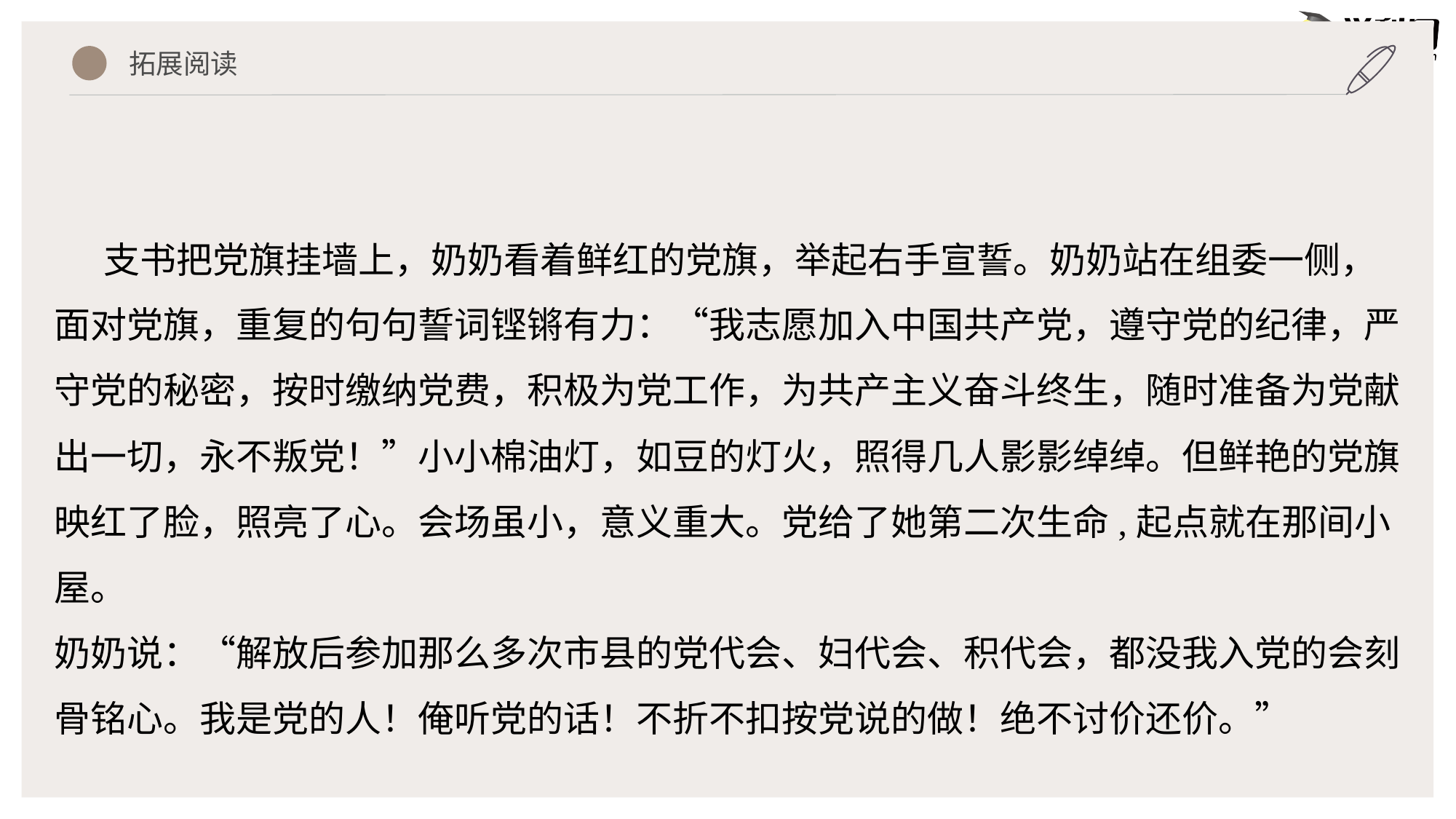

拓展阅读

     支书把党旗挂墙上，奶奶看着鲜红的党旗，举起右手宣誓。奶奶站在组委一侧，面对党旗，重复的句句誓词铿锵有力：“我志愿加入中国共产党，遵守党的纪律，严守党的秘密，按时缴纳党费，积极为党工作，为共产主义奋斗终生，随时准备为党献出一切，永不叛党！”小小棉油灯，如豆的灯火，照得几人影影绰绰。但鲜艳的党旗映红了脸，照亮了心。会场虽小，意义重大。党给了她第二次生命,起点就在那间小屋。
奶奶说：“解放后参加那么多次市县的党代会、妇代会、积代会，都没我入党的会刻骨铭心。我是党的人！俺听党的话！不折不扣按党说的做！绝不讨价还价。”